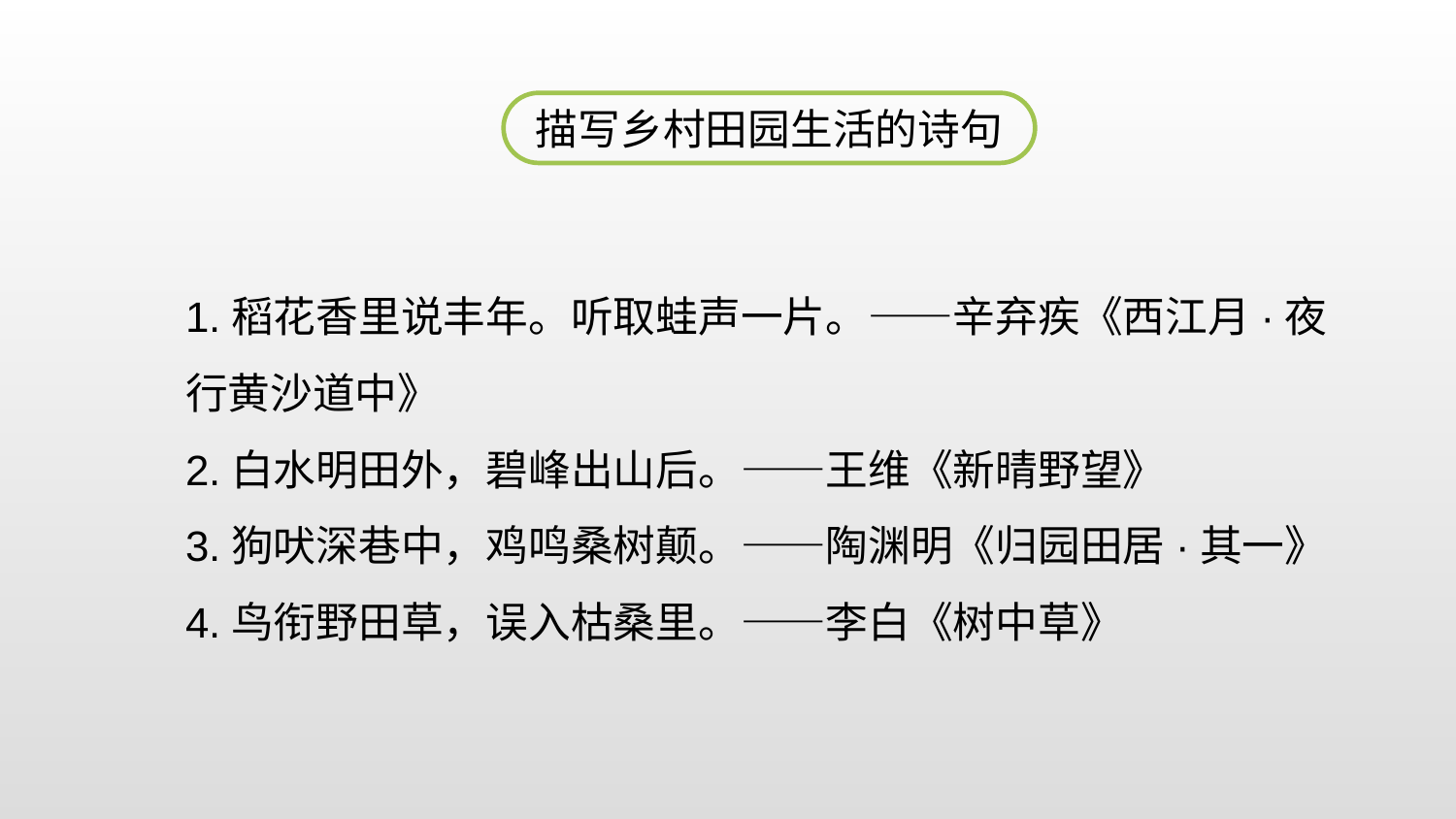

描写乡村田园生活的诗句
1.稻花香里说丰年。听取蛙声一片。——辛弃疾《西江月·夜行黄沙道中》
2.白水明田外，碧峰出山后。——王维《新晴野望》
3.狗吠深巷中，鸡鸣桑树颠。——陶渊明《归园田居·其一》
4.鸟衔野田草，误入枯桑里。——李白《树中草》